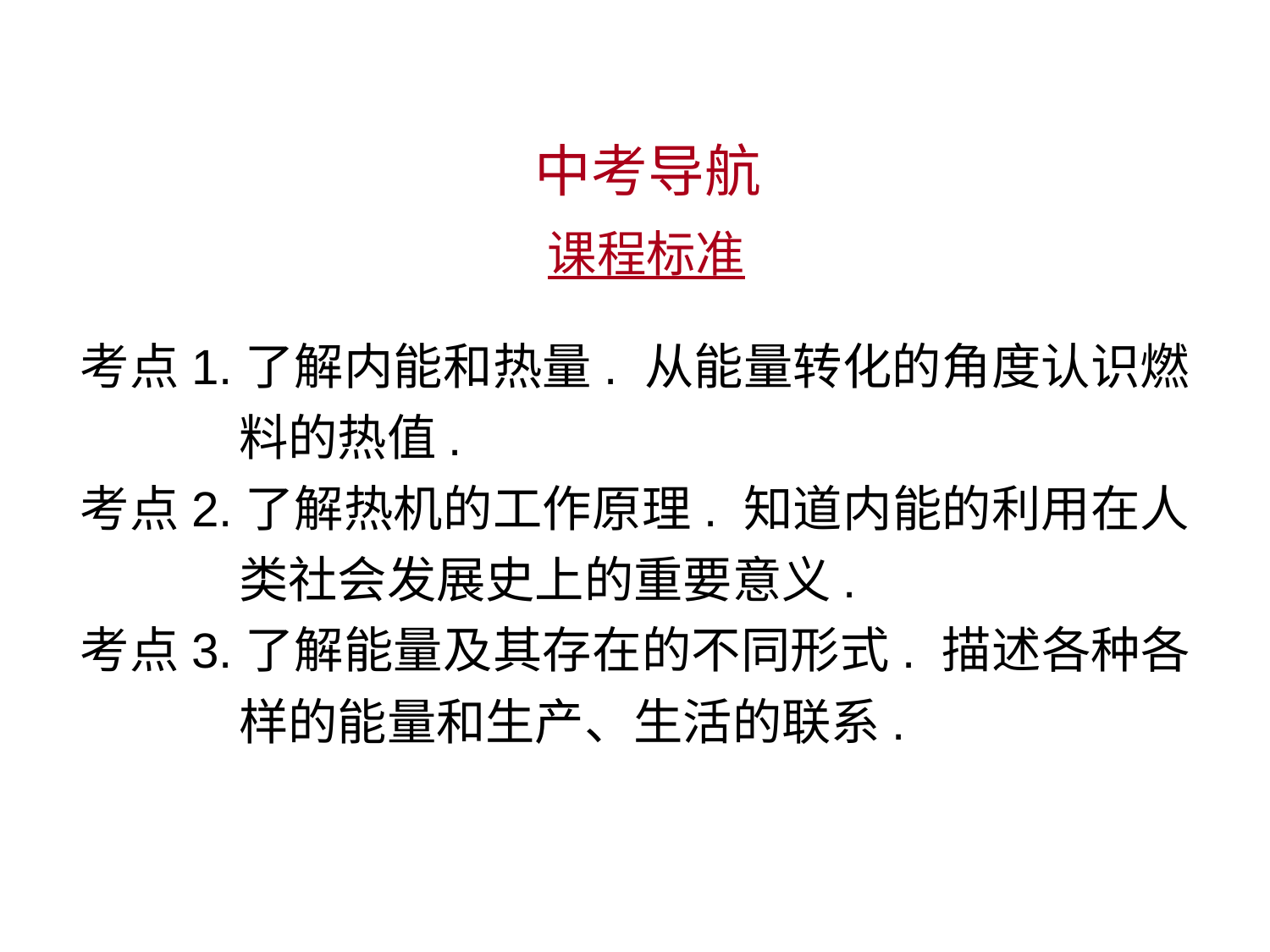

中考导航
 课程标准
考点1.了解内能和热量. 从能量转化的角度认识燃料的热值.
考点2.了解热机的工作原理. 知道内能的利用在人类社会发展史上的重要意义.
考点3.了解能量及其存在的不同形式. 描述各种各样的能量和生产、生活的联系.